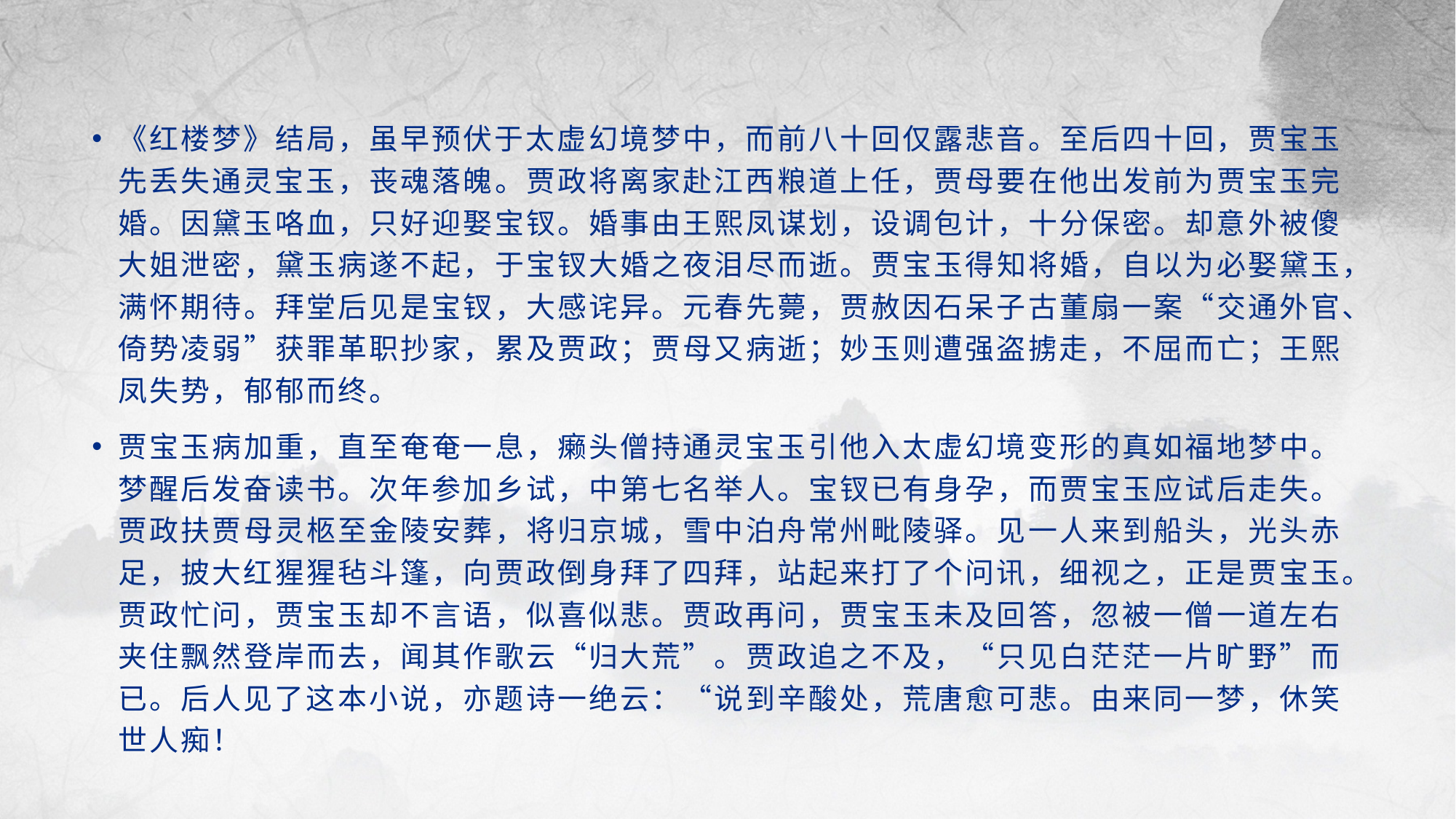

《红楼梦》结局，虽早预伏于太虚幻境梦中，而前八十回仅露悲音。至后四十回，贾宝玉先丢失通灵宝玉，丧魂落魄。贾政将离家赴江西粮道上任，贾母要在他出发前为贾宝玉完婚。因黛玉咯血，只好迎娶宝钗。婚事由王熙凤谋划，设调包计，十分保密。却意外被傻大姐泄密，黛玉病遂不起，于宝钗大婚之夜泪尽而逝。贾宝玉得知将婚，自以为必娶黛玉，满怀期待。拜堂后见是宝钗，大感诧异。元春先薨，贾赦因石呆子古董扇一案“交通外官、倚势凌弱”获罪革职抄家，累及贾政；贾母又病逝；妙玉则遭强盗掳走，不屈而亡；王熙凤失势，郁郁而终。
贾宝玉病加重，直至奄奄一息，癞头僧持通灵宝玉引他入太虚幻境变形的真如福地梦中。梦醒后发奋读书。次年参加乡试，中第七名举人。宝钗已有身孕，而贾宝玉应试后走失。贾政扶贾母灵柩至金陵安葬，将归京城，雪中泊舟常州毗陵驿。见一人来到船头，光头赤足，披大红猩猩毡斗篷，向贾政倒身拜了四拜，站起来打了个问讯，细视之，正是贾宝玉。贾政忙问，贾宝玉却不言语，似喜似悲。贾政再问，贾宝玉未及回答，忽被一僧一道左右夹住飘然登岸而去，闻其作歌云“归大荒”。贾政追之不及，“只见白茫茫一片旷野”而已。后人见了这本小说，亦题诗一绝云：“说到辛酸处，荒唐愈可悲。由来同一梦，休笑世人痴！